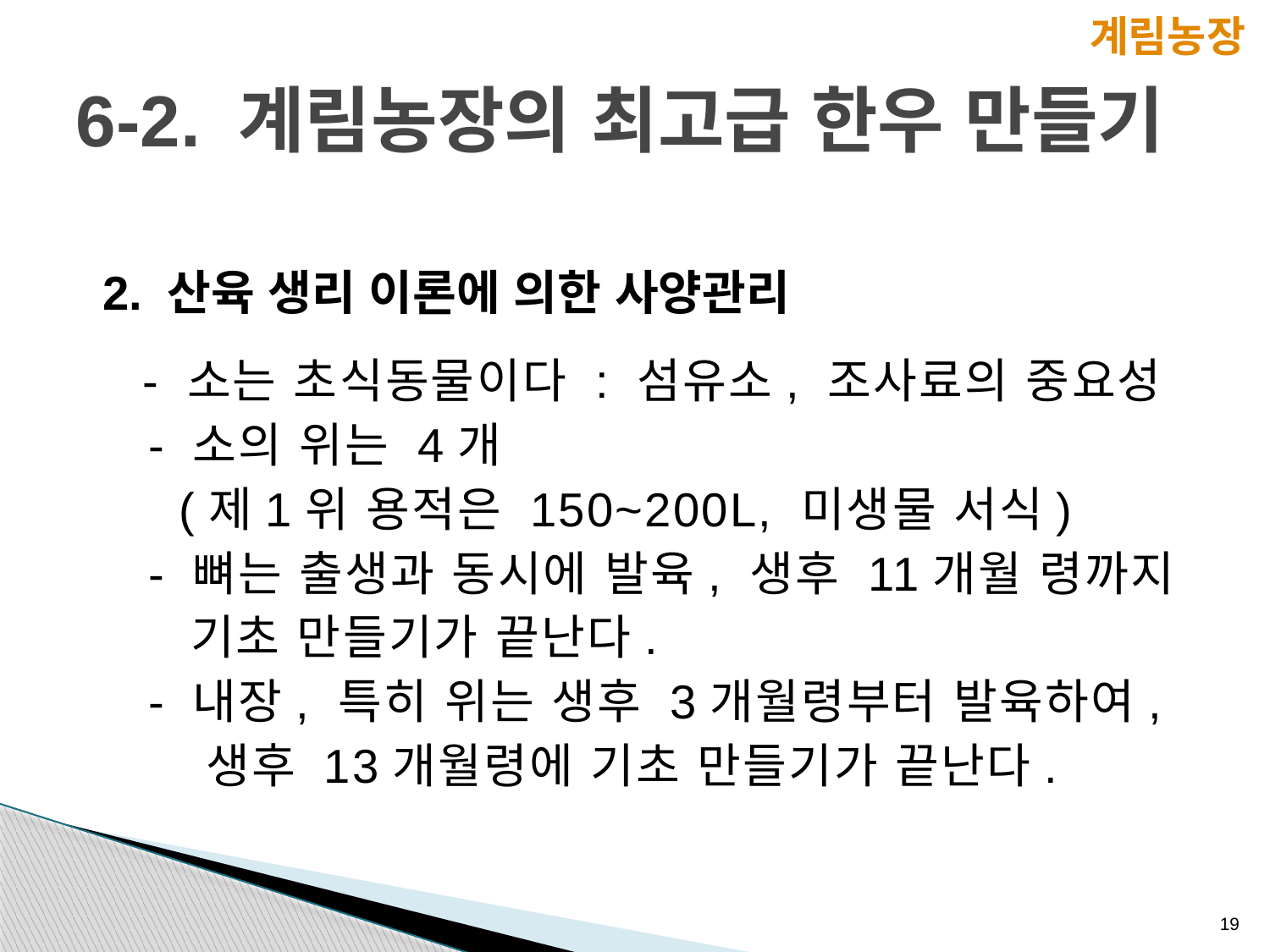

계림농장
# 6-2. 계림농장의 최고급 한우 만들기
2. 산육 생리 이론에 의한 사양관리

   - 소는 초식동물이다 : 섬유소, 조사료의 중요성
   - 소의 위는 4개
     (제1위 용적은 150~200L, 미생물 서식)
   - 뼈는 출생과 동시에 발육, 생후 11개월 령까지
     기초 만들기가 끝난다.
   - 내장, 특히 위는 생후 3개월령부터 발육하여,
      생후 13개월령에 기초 만들기가 끝난다.

19